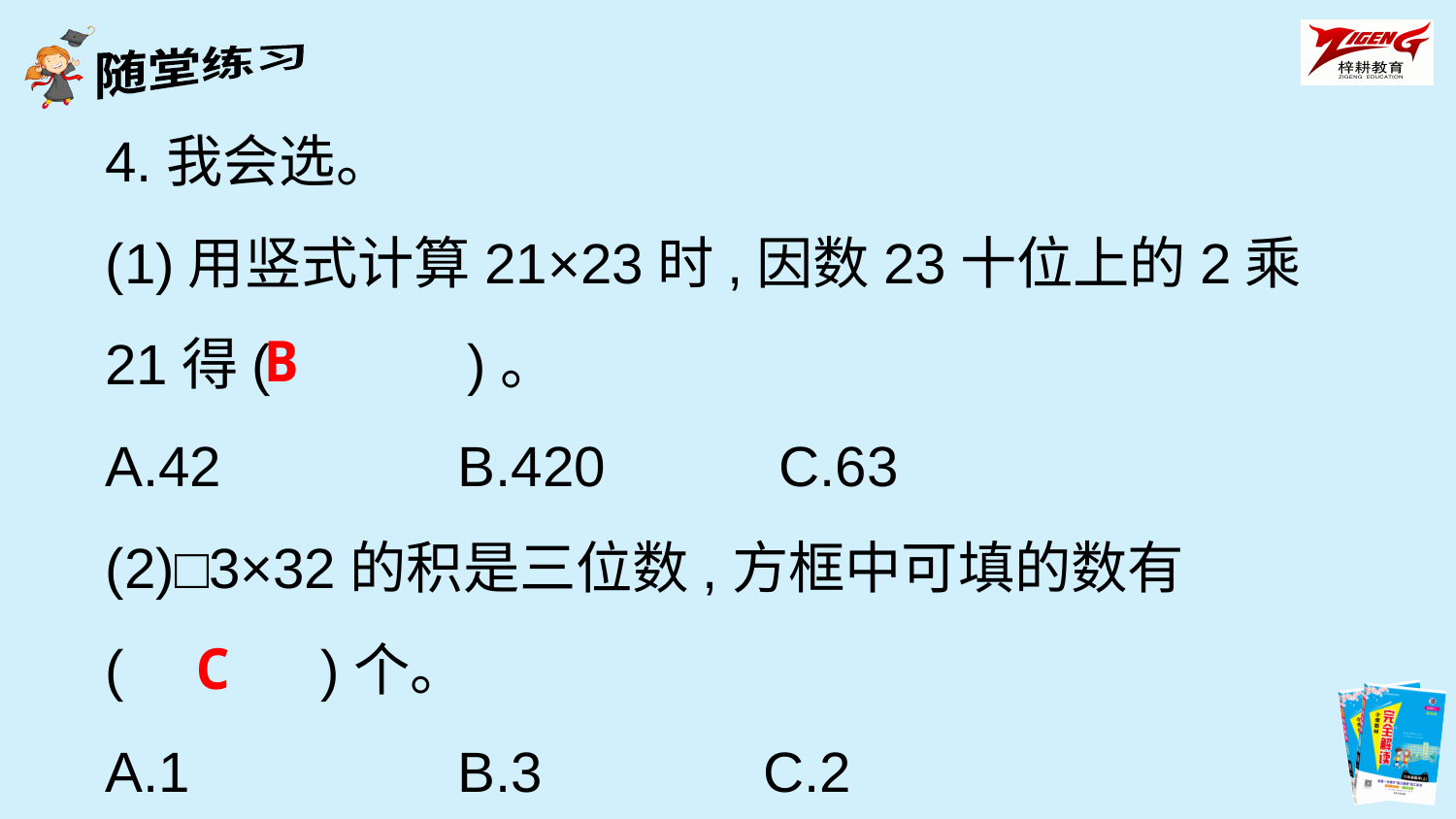

4.我会选。
(1)用竖式计算21×23时,因数23十位上的2乘21得(　　　)。
A.42               B.420           C.63
(2)□3×32的积是三位数,方框中可填的数有
(　　　)个。
A.1                 B.3              C.2
B
C